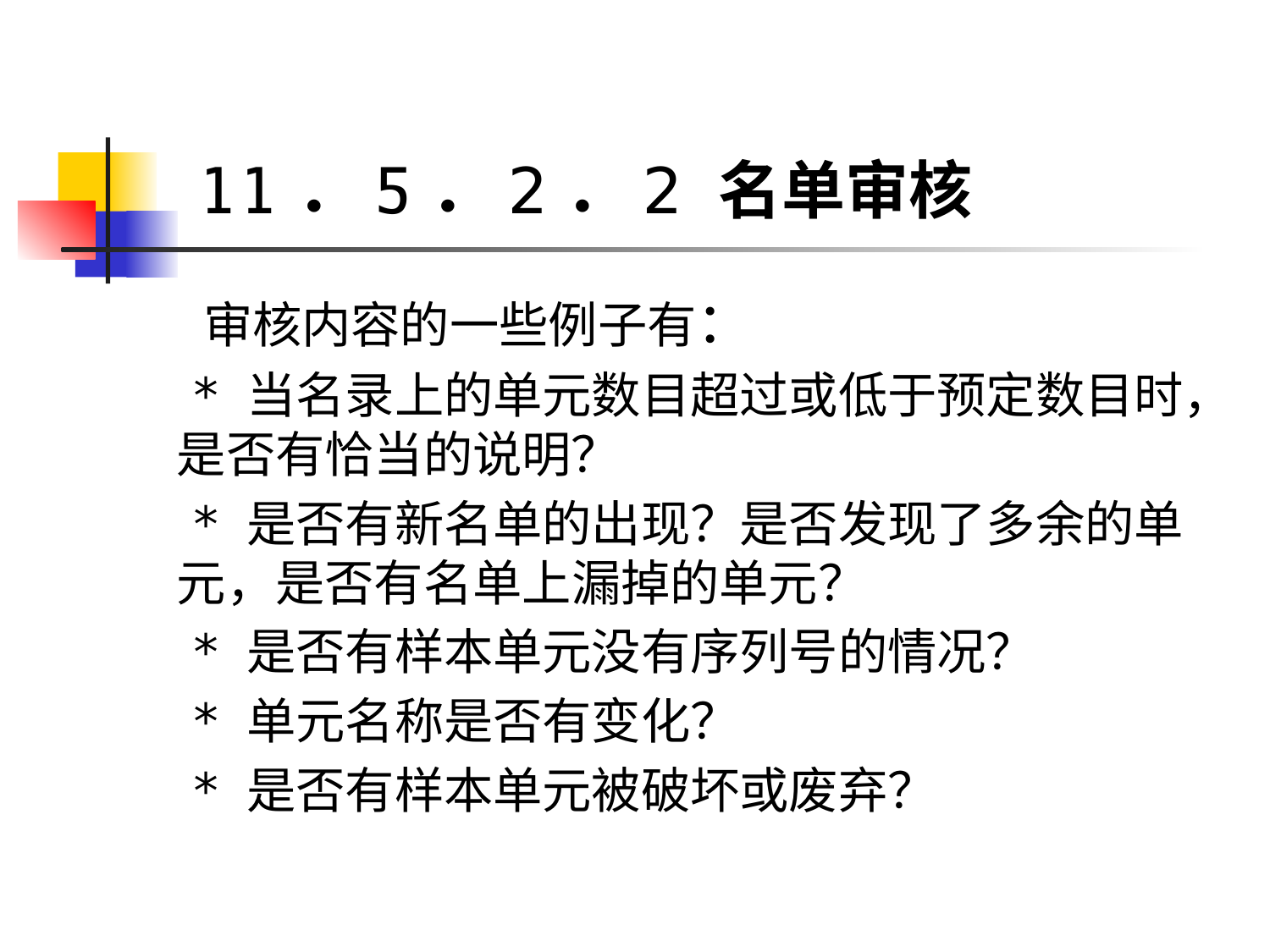

# 11．5．2．2 名单审核
 审核内容的一些例子有：
 * 当名录上的单元数目超过或低于预定数目时，是否有恰当的说明？
 * 是否有新名单的出现？是否发现了多余的单元，是否有名单上漏掉的单元？
 * 是否有样本单元没有序列号的情况？
 * 单元名称是否有变化？
 * 是否有样本单元被破坏或废弃？